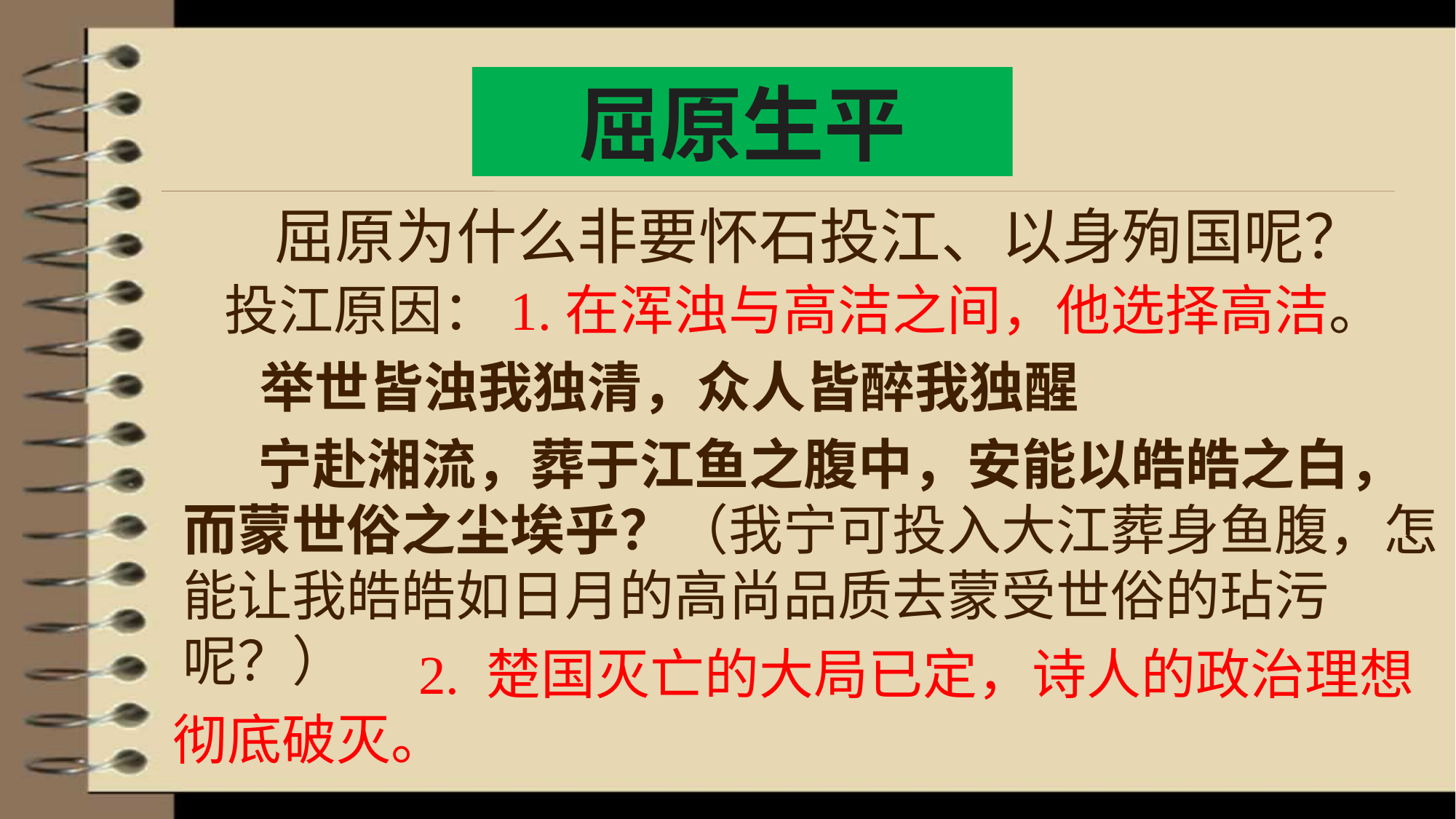

屈原生平
          屈原为什么非要怀石投江、以身殉国呢？
    投江原因：1.在浑浊与高洁之间，他选择高洁。
举世皆浊我独清，众人皆醉我独醒
     宁赴湘流，葬于江鱼之腹中，安能以皓皓之白，而蒙世俗之尘埃乎？（我宁可投入大江葬身鱼腹，怎能让我皓皓如日月的高尚品质去蒙受世俗的玷污呢？）
                  2. 楚国灭亡的大局已定，诗人的政治理想彻底破灭。